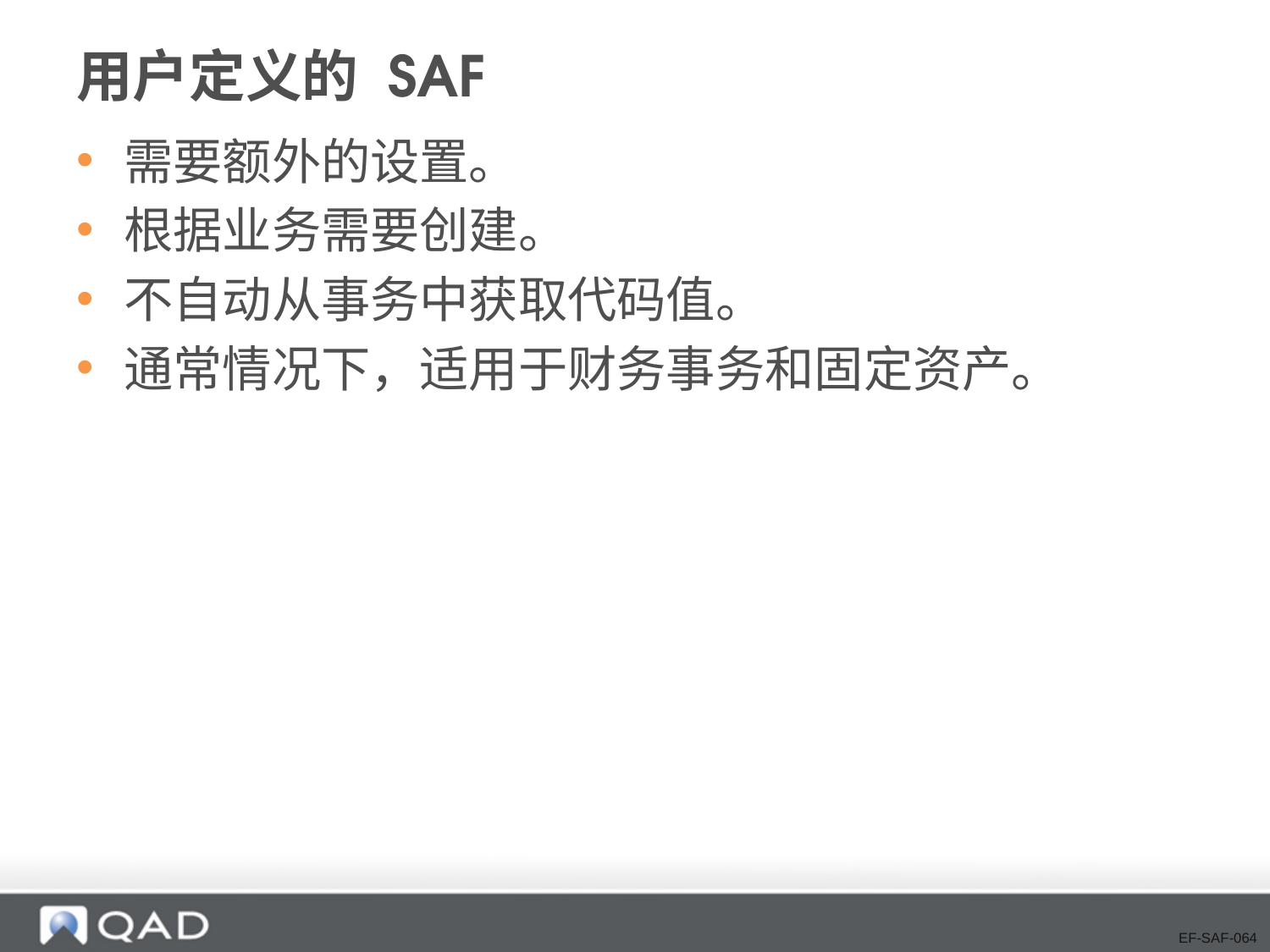

# 用户定义的 SAF
需要额外的设置。
根据业务需要创建。
不自动从事务中获取代码值。
通常情况下，适用于财务事务和固定资产。
EF-SAF-064